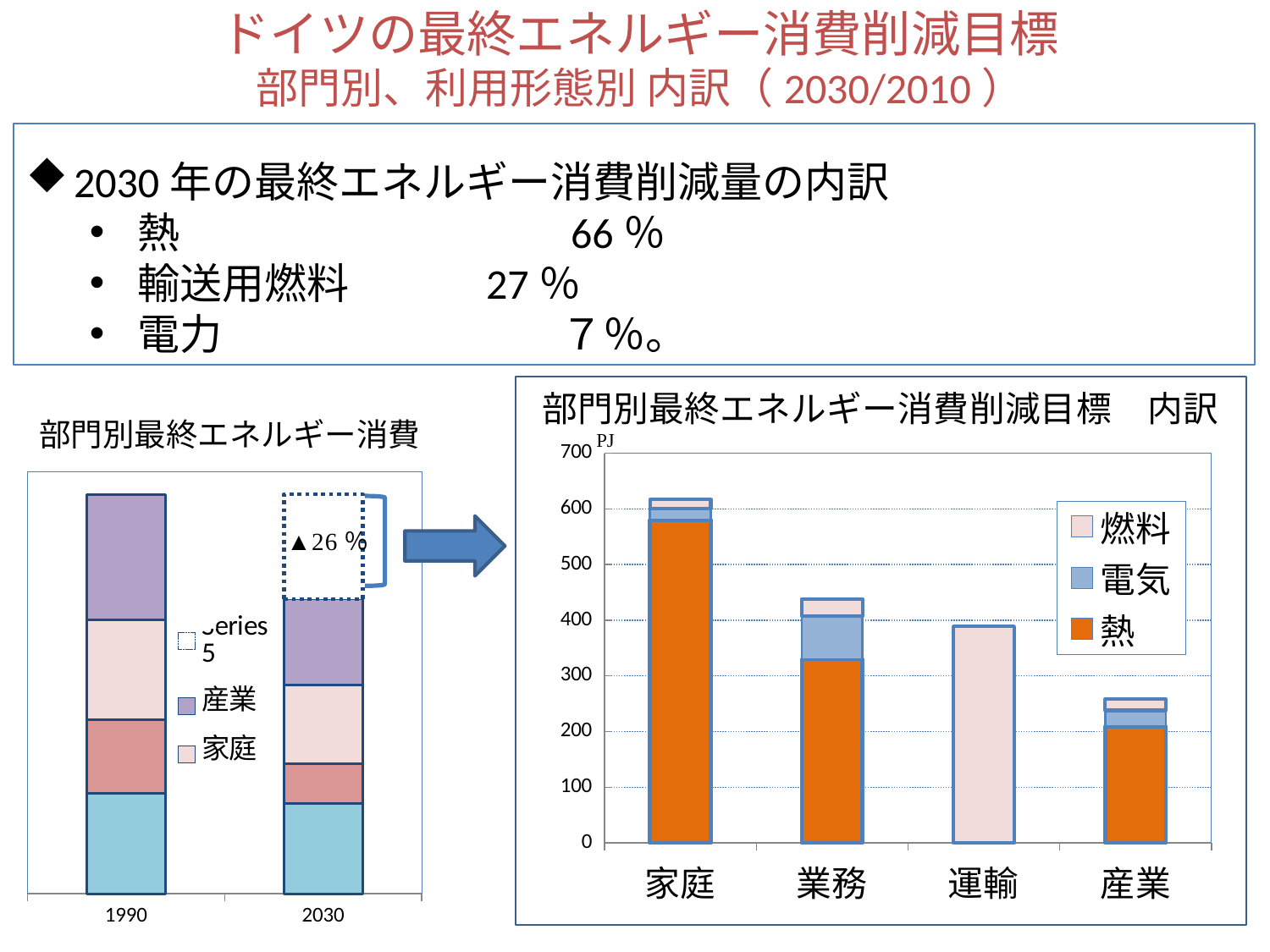

ドイツの最終エネルギー消費削減目標
部門別、利用形態別 内訳（2030/2010）
2030年の最終エネルギー消費削減量の内訳
熱　　　　　　　　　66％
輸送用燃料　　　27％
電力　　　　　　　　７％。

### Chart

| Category | 熱 | 電気 | 燃料 |
|---|---|---|---|
| 家庭 | 580.0 | 20.0 | 17.0 |
| 業務 | 330.0 | 77.0 | 31.0 |
| 運輸 | None | None | 389.0 |
| 産業 | 209.0 | 29.0 | 20.0 |

### Chart

| Category | 運輸 | 業務 | 家庭 | 産業 |  |
|---|---|---|---|---|---|
| 1990.0 | 2378.814000000001 | 1749.0 | 2367.454 | 2976.991000000001 | None |
| 2030.0 | 2148.6 | 934.6 | 1858.5 | 2048.0 | 2482.559 |